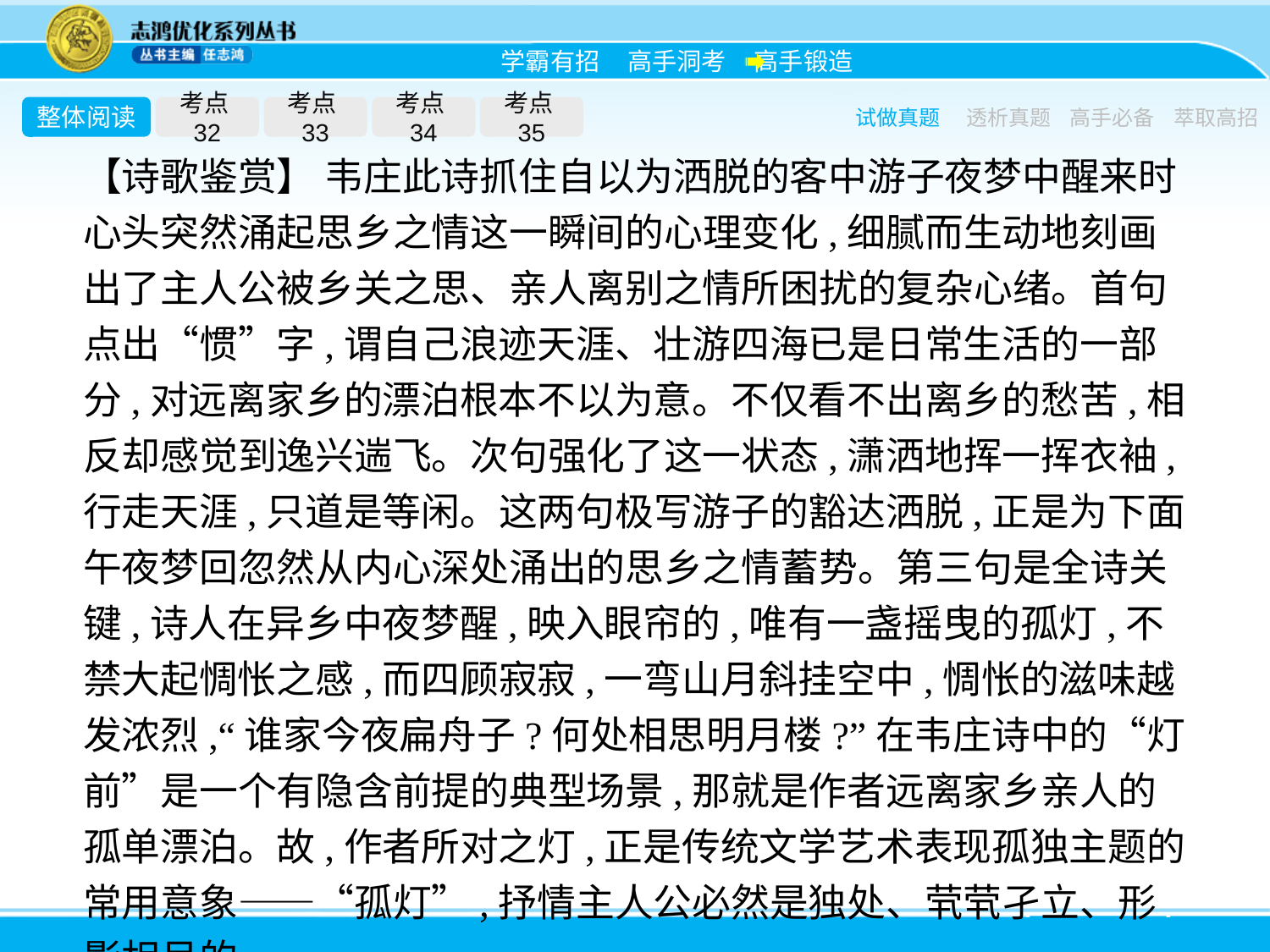

整体阅读
考点32
考点33
考点34
考点35
试做真题
透析真题
高手必备
萃取高招
【诗歌鉴赏】 韦庄此诗抓住自以为洒脱的客中游子夜梦中醒来时心头突然涌起思乡之情这一瞬间的心理变化,细腻而生动地刻画出了主人公被乡关之思、亲人离别之情所困扰的复杂心绪。首句点出“惯”字,谓自己浪迹天涯、壮游四海已是日常生活的一部分,对远离家乡的漂泊根本不以为意。不仅看不出离乡的愁苦,相反却感觉到逸兴遄飞。次句强化了这一状态,潇洒地挥一挥衣袖,行走天涯,只道是等闲。这两句极写游子的豁达洒脱,正是为下面午夜梦回忽然从内心深处涌出的思乡之情蓄势。第三句是全诗关键,诗人在异乡中夜梦醒,映入眼帘的,唯有一盏摇曳的孤灯,不禁大起惆怅之感,而四顾寂寂,一弯山月斜挂空中,惆怅的滋味越发浓烈,“谁家今夜扁舟子?何处相思明月楼?”在韦庄诗中的“灯前”是一个有隐含前提的典型场景,那就是作者远离家乡亲人的孤单漂泊。故,作者所对之灯,正是传统文学艺术表现孤独主题的常用意象——“孤灯”,抒情主人公必然是独处、茕茕孑立、形影相吊的。